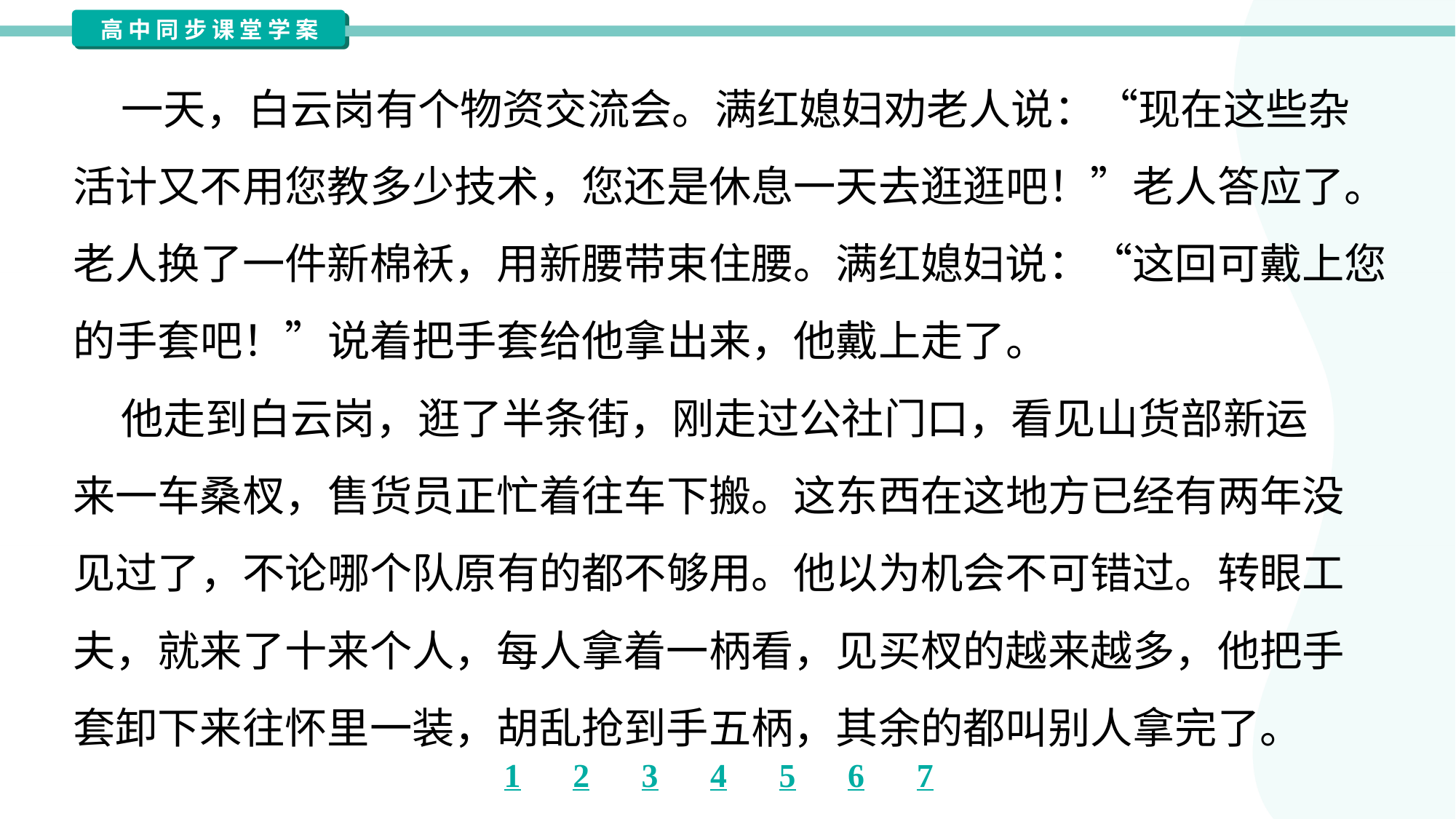

一天，白云岗有个物资交流会。满红媳妇劝老人说：“现在这些杂
活计又不用您教多少技术，您还是休息一天去逛逛吧！”老人答应了。
老人换了一件新棉袄，用新腰带束住腰。满红媳妇说：“这回可戴上您
的手套吧！”说着把手套给他拿出来，他戴上走了。
    他走到白云岗，逛了半条街，刚走过公社门口，看见山货部新运
来一车桑杈，售货员正忙着往车下搬。这东西在这地方已经有两年没
见过了，不论哪个队原有的都不够用。他以为机会不可错过。转眼工
夫，就来了十来个人，每人拿着一柄看，见买杈的越来越多，他把手
套卸下来往怀里一装，胡乱抢到手五柄，其余的都叫别人拿完了。